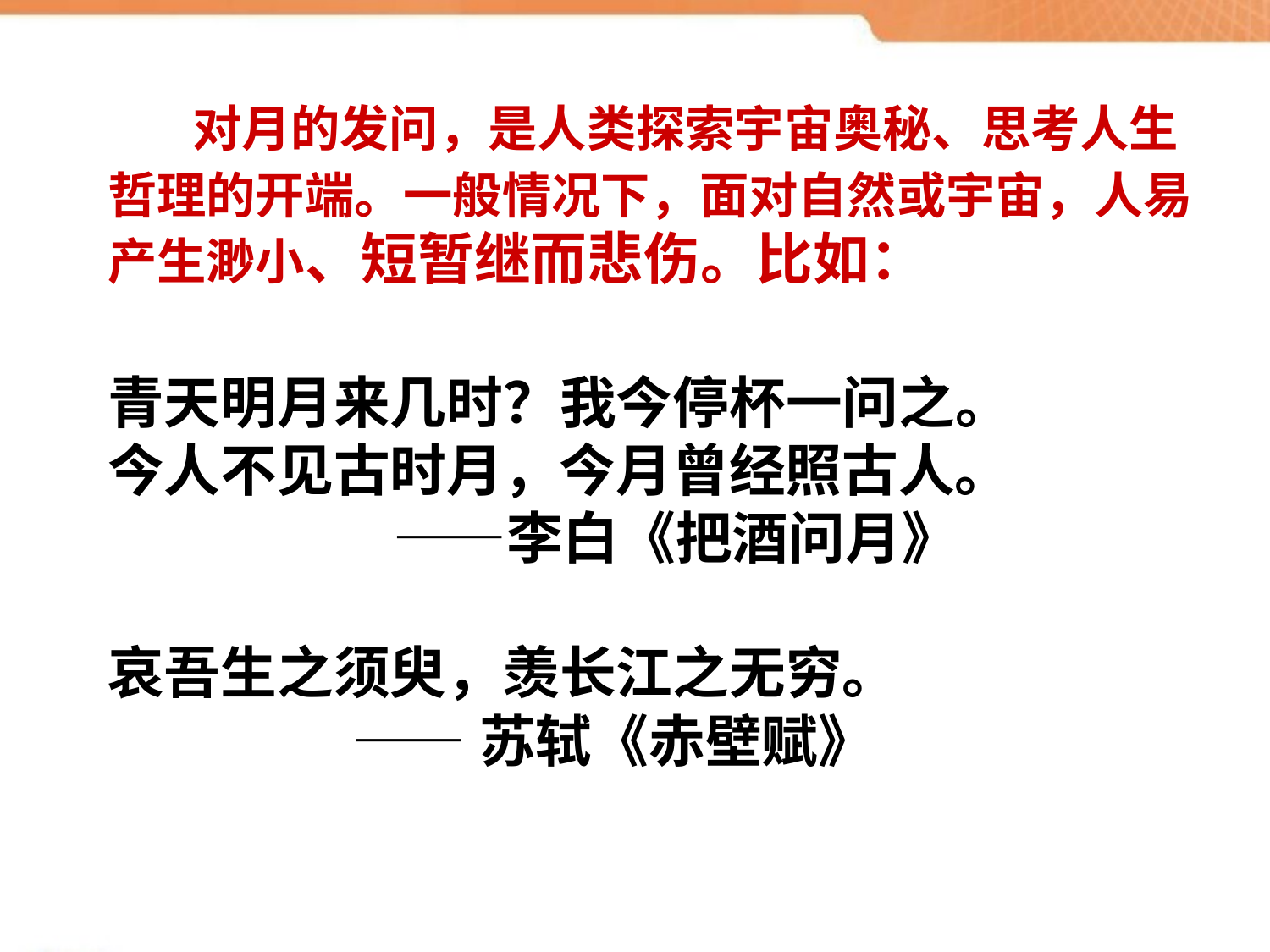

对月的发问，是人类探索宇宙奥秘、思考人生哲理的开端。一般情况下，面对自然或宇宙，人易产生渺小、短暂继而悲伤。比如：

青天明月来几时？我今停杯一问之。
今人不见古时月，今月曾经照古人。
　　　         ——李白《把酒问月》

哀吾生之须臾，羡长江之无穷。
                   ——苏轼《赤壁赋》